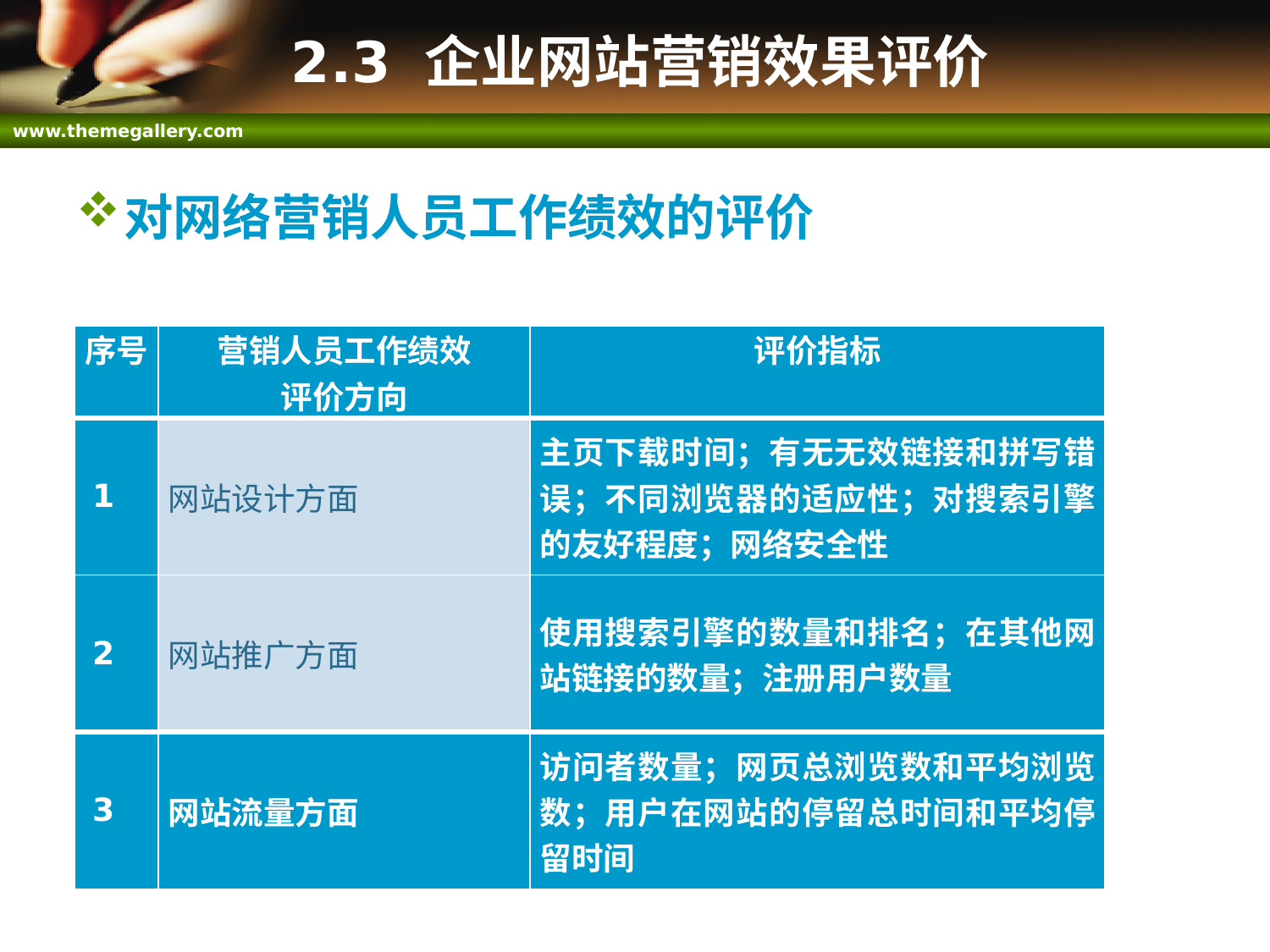

# 2.3 企业网站营销效果评价
对网络营销人员工作绩效的评价

| 序号 | 营销人员工作绩效 评价方向 | 评价指标 |
| --- | --- | --- |
| 1 | 网站设计方面 | 主页下载时间；有无无效链接和拼写错误；不同浏览器的适应性；对搜索引擎的友好程度；网络安全性 |
| 2 | 网站推广方面 | 使用搜索引擎的数量和排名；在其他网站链接的数量；注册用户数量 |
| 3 | 网站流量方面 | 访问者数量；网页总浏览数和平均浏览数；用户在网站的停留总时间和平均停留时间 |